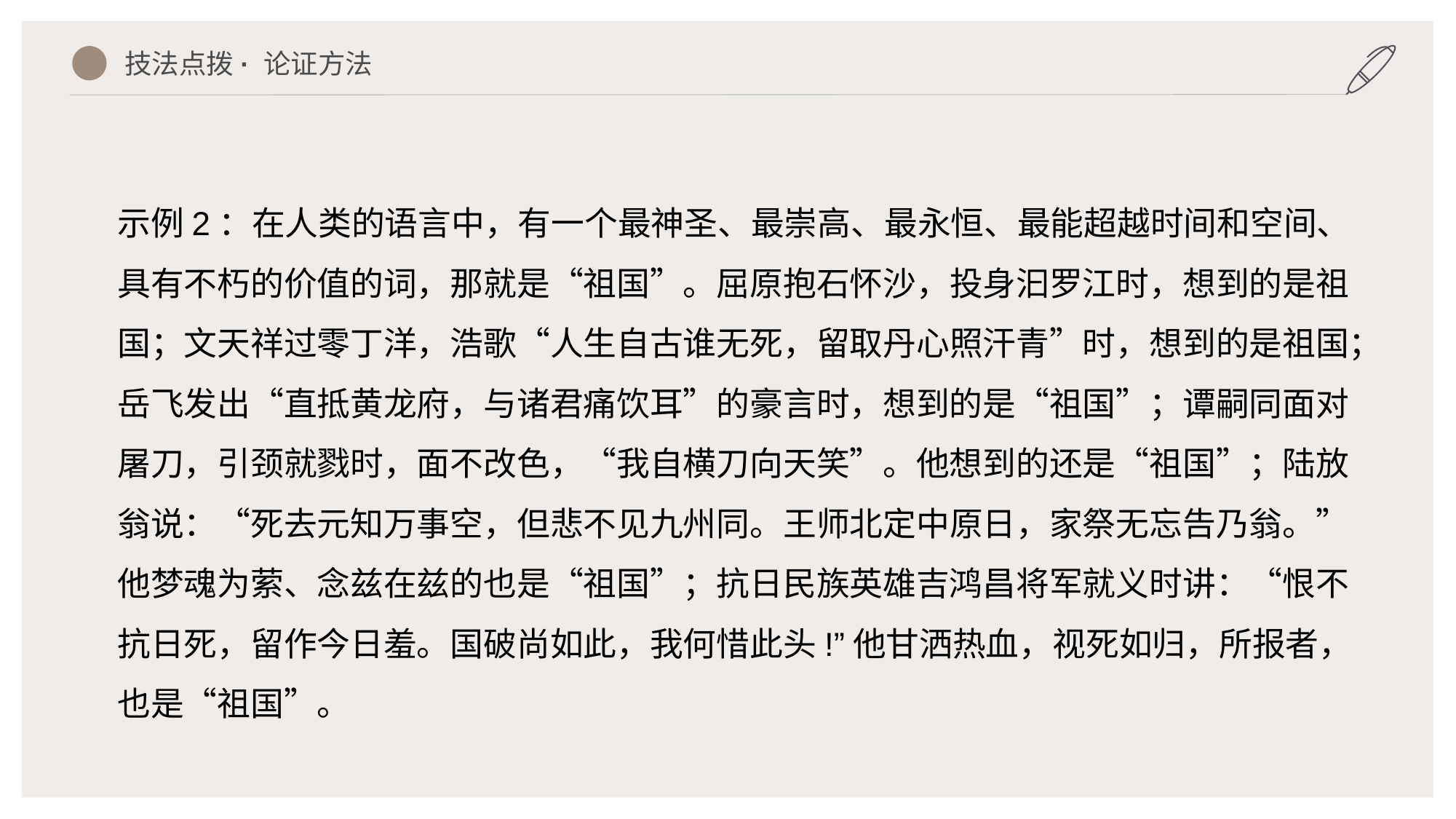

技法点拨· 论证方法

示例2：在人类的语言中，有一个最神圣、最崇高、最永恒、最能超越时间和空间、具有不朽的价值的词，那就是“祖国”。屈原抱石怀沙，投身汩罗江时，想到的是祖国；文天祥过零丁洋，浩歌“人生自古谁无死，留取丹心照汗青”时，想到的是祖国；岳飞发出“直抵黄龙府，与诸君痛饮耳”的豪言时，想到的是“祖国”；谭嗣同面对屠刀，引颈就戮时，面不改色，“我自横刀向天笑”。他想到的还是“祖国”；陆放翁说：“死去元知万事空，但悲不见九州同。王师北定中原日，家祭无忘告乃翁。”他梦魂为萦、念兹在兹的也是“祖国”；抗日民族英雄吉鸿昌将军就义时讲：“恨不抗日死，留作今日羞。国破尚如此，我何惜此头!”他甘洒热血，视死如归，所报者，也是“祖国”。